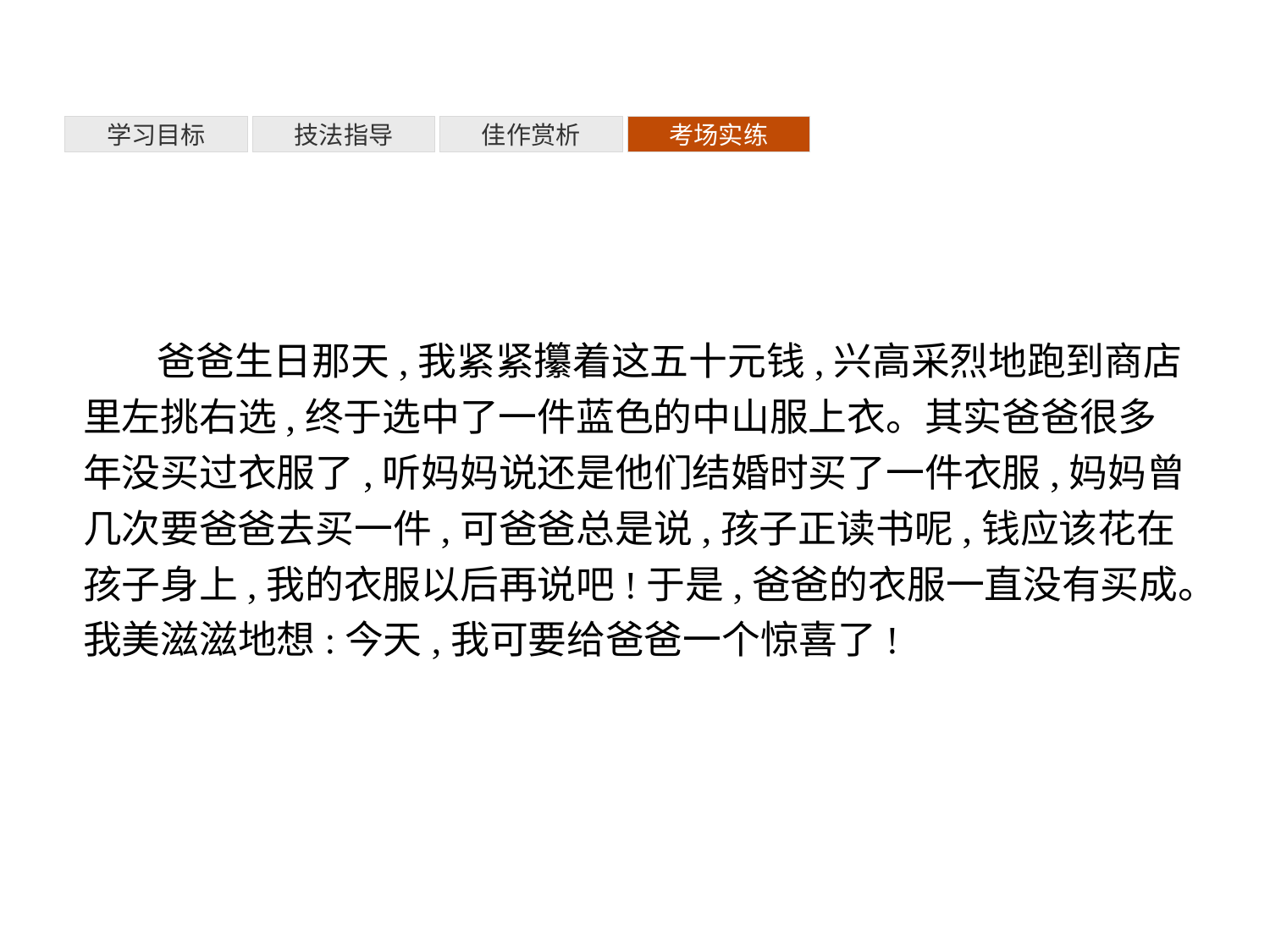

考场实练
学习目标
技法指导
佳作赏析
爸爸生日那天,我紧紧攥着这五十元钱,兴高采烈地跑到商店里左挑右选,终于选中了一件蓝色的中山服上衣。其实爸爸很多年没买过衣服了,听妈妈说还是他们结婚时买了一件衣服,妈妈曾几次要爸爸去买一件,可爸爸总是说,孩子正读书呢,钱应该花在孩子身上,我的衣服以后再说吧!于是,爸爸的衣服一直没有买成。我美滋滋地想:今天,我可要给爸爸一个惊喜了!